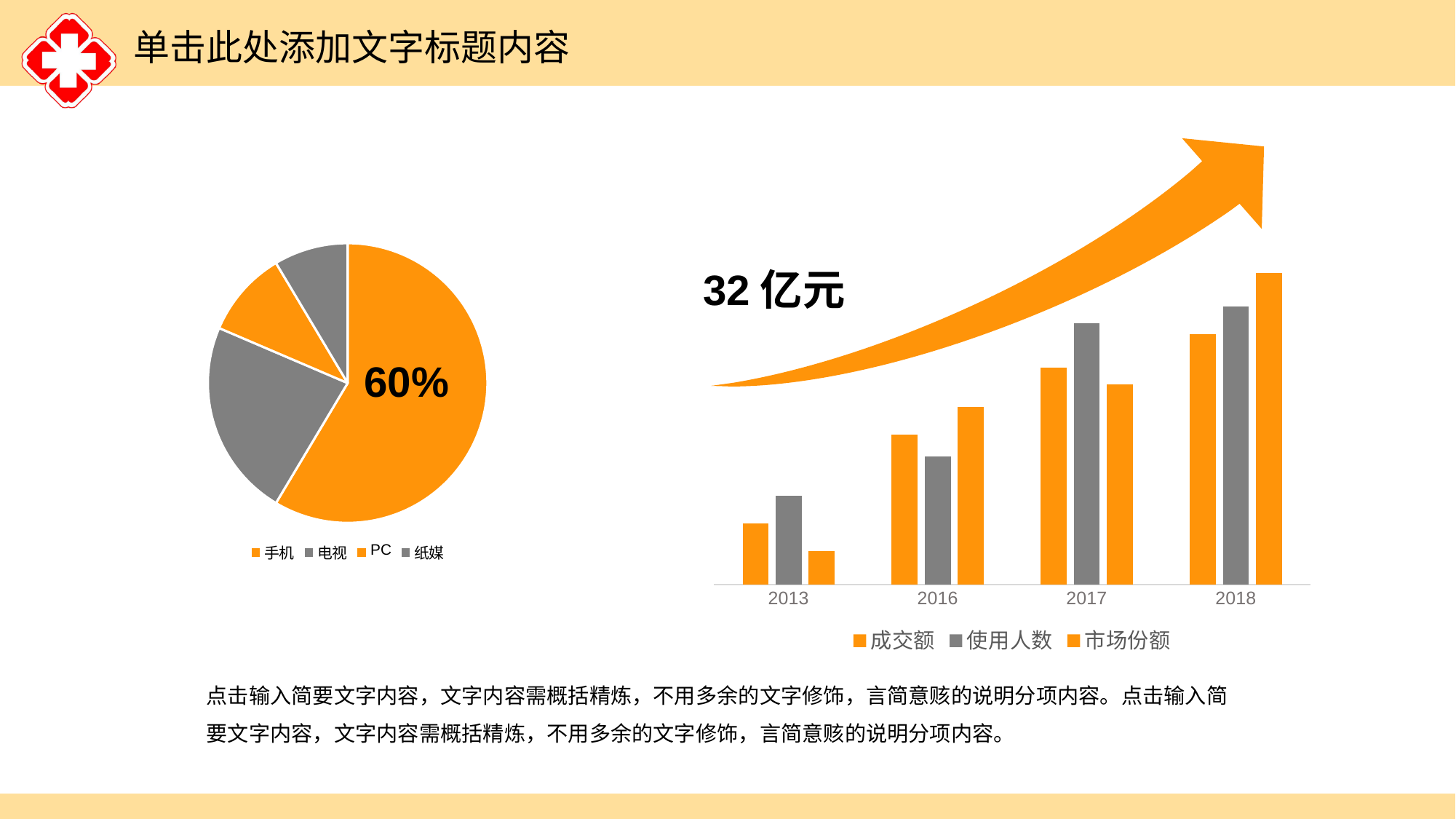

### Chart

| Category | 成交额 | 使用人数 | 市场份额 |
|---|---|---|---|
| 2013 | 1.1 | 1.6 | 0.6 |
| 2016 | 2.7 | 2.3 | 3.2 |
| 2017 | 3.9 | 4.7 | 3.6 |
| 2018 | 4.5 | 5.0 | 5.6 |

### Chart

| Category | 人数占比 |
|---|---|
| 手机 | 8.200000000000001 |
| 电视 | 3.2 |
| PC | 1.4 |
| 纸媒 | 1.2 |
32亿元
60%
点击输入简要文字内容，文字内容需概括精炼，不用多余的文字修饰，言简意赅的说明分项内容。点击输入简要文字内容，文字内容需概括精炼，不用多余的文字修饰，言简意赅的说明分项内容。